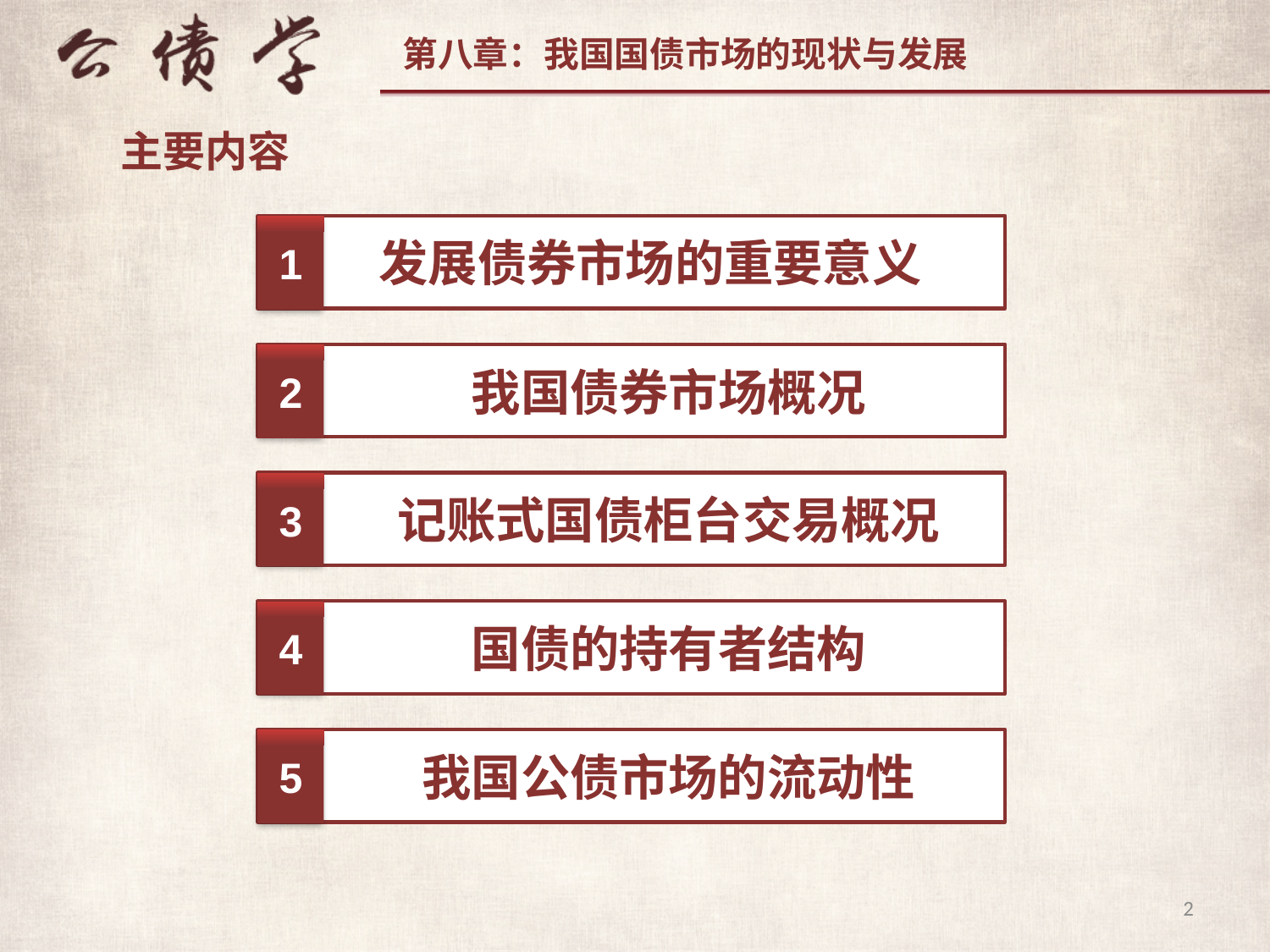

主要内容

1
发展债券市场的重要意义

2
我国债券市场概况

3
记账式国债柜台交易概况

4
国债的持有者结构

5
我国公债市场的流动性
2